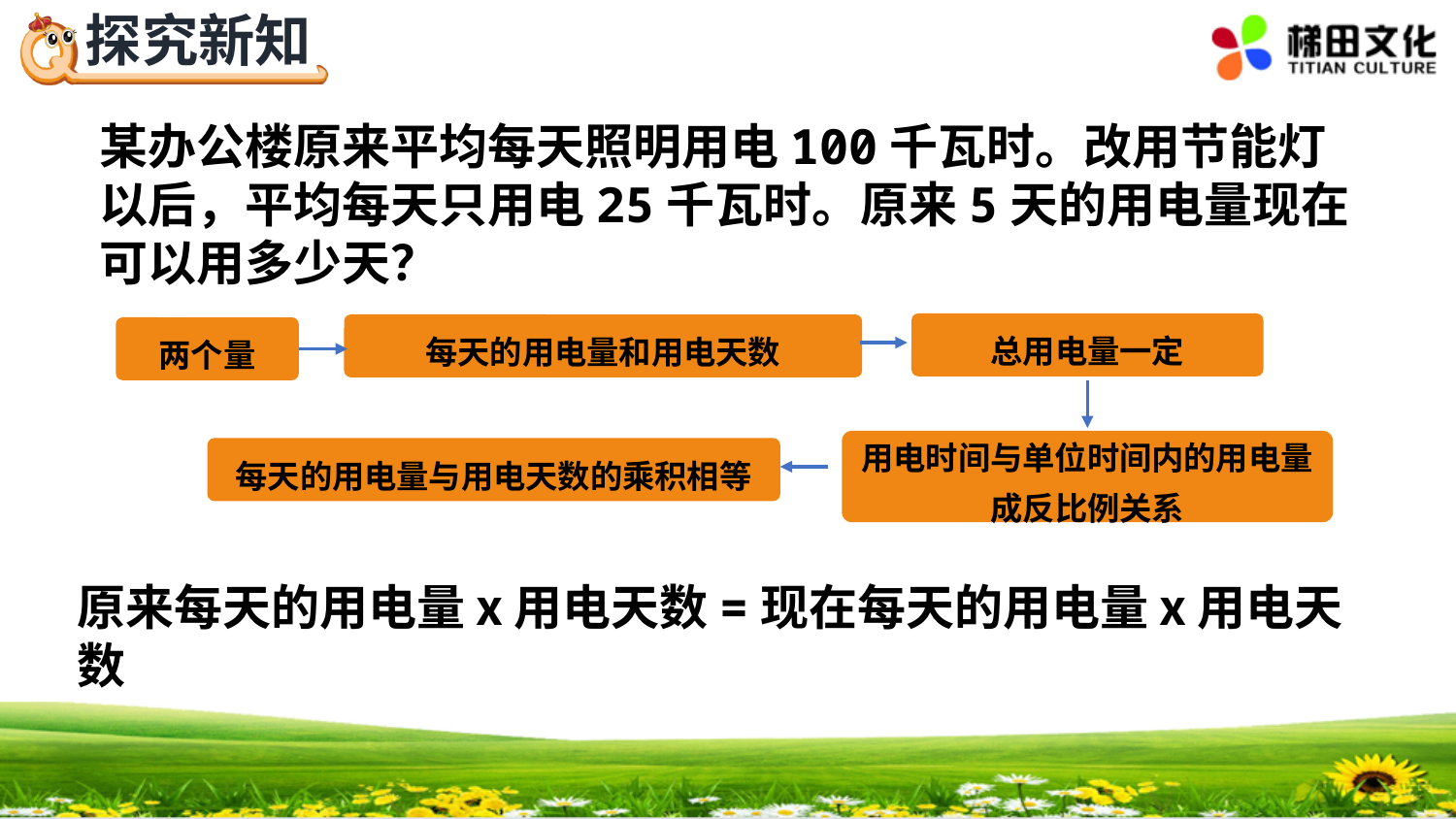

某办公楼原来平均每天照明用电100千瓦时。改用节能灯以后，平均每天只用电25千瓦时。原来5天的用电量现在可以用多少天？
总用电量一定
每天的用电量和用电天数
两个量
用电时间与单位时间内的用电量成反比例关系
每天的用电量与用电天数的乘积相等
原来每天的用电量ⅹ用电天数=现在每天的用电量ⅹ用电天数